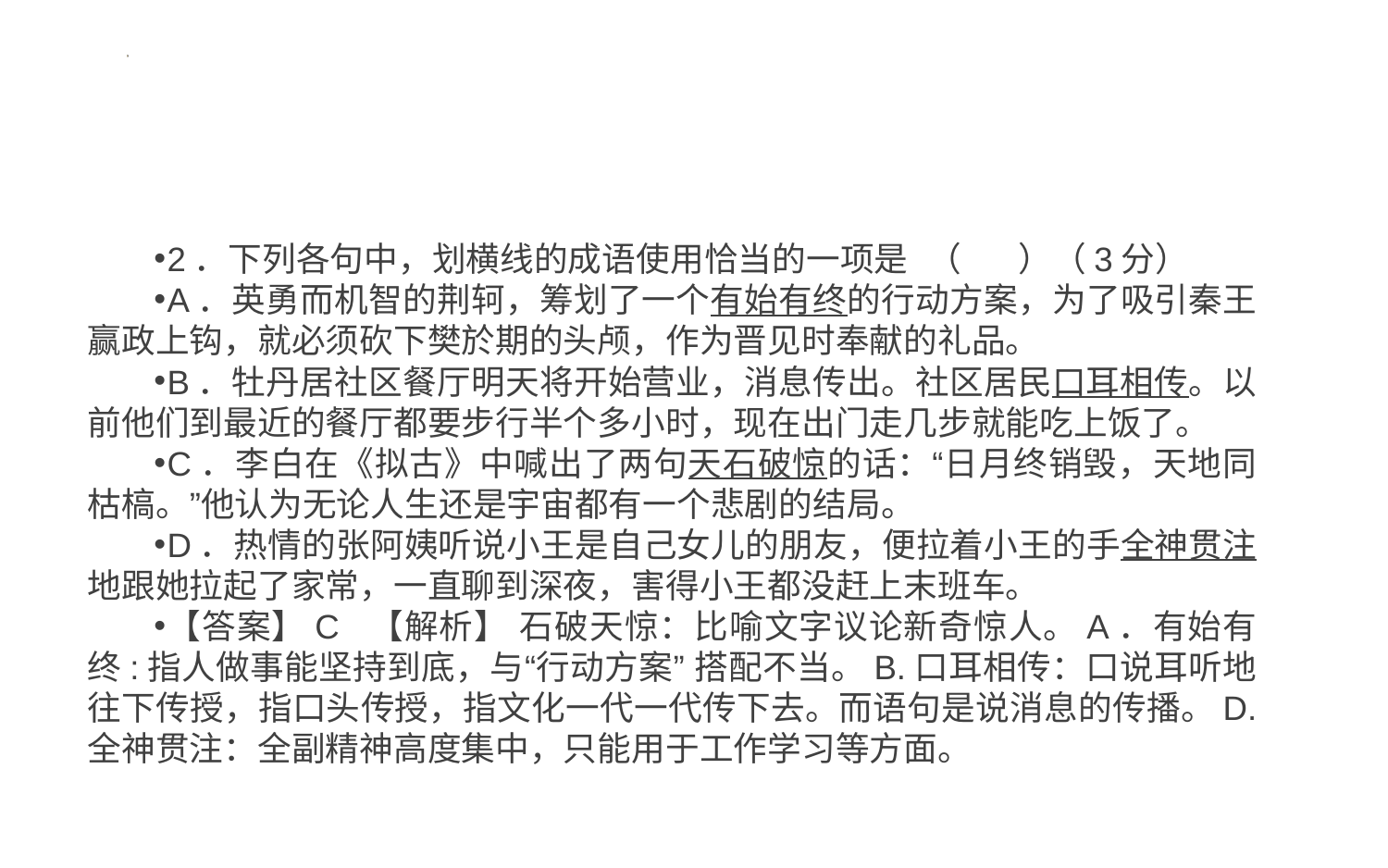

#
2．下列各句中，划横线的成语使用恰当的一项是  （      ）（3分）
A．英勇而机智的荆轲，筹划了一个有始有终的行动方案，为了吸引秦王赢政上钩，就必须砍下樊於期的头颅，作为晋见时奉献的礼品。
B．牡丹居社区餐厅明天将开始营业，消息传出。社区居民口耳相传。以前他们到最近的餐厅都要步行半个多小时，现在出门走几步就能吃上饭了。
C．李白在《拟古》中喊出了两句天石破惊的话：“日月终销毁，天地同枯槁。”他认为无论人生还是宇宙都有一个悲剧的结局。
D．热情的张阿姨听说小王是自己女儿的朋友，便拉着小王的手全神贯注地跟她拉起了家常，一直聊到深夜，害得小王都没赶上末班车。
【答案】C  【解析】 石破天惊：比喻文字议论新奇惊人。A．有始有终:指人做事能坚持到底，与“行动方案” 搭配不当。B.口耳相传：口说耳听地往下传授，指口头传授，指文化一代一代传下去。而语句是说消息的传播。D. 全神贯注：全副精神高度集中，只能用于工作学习等方面。